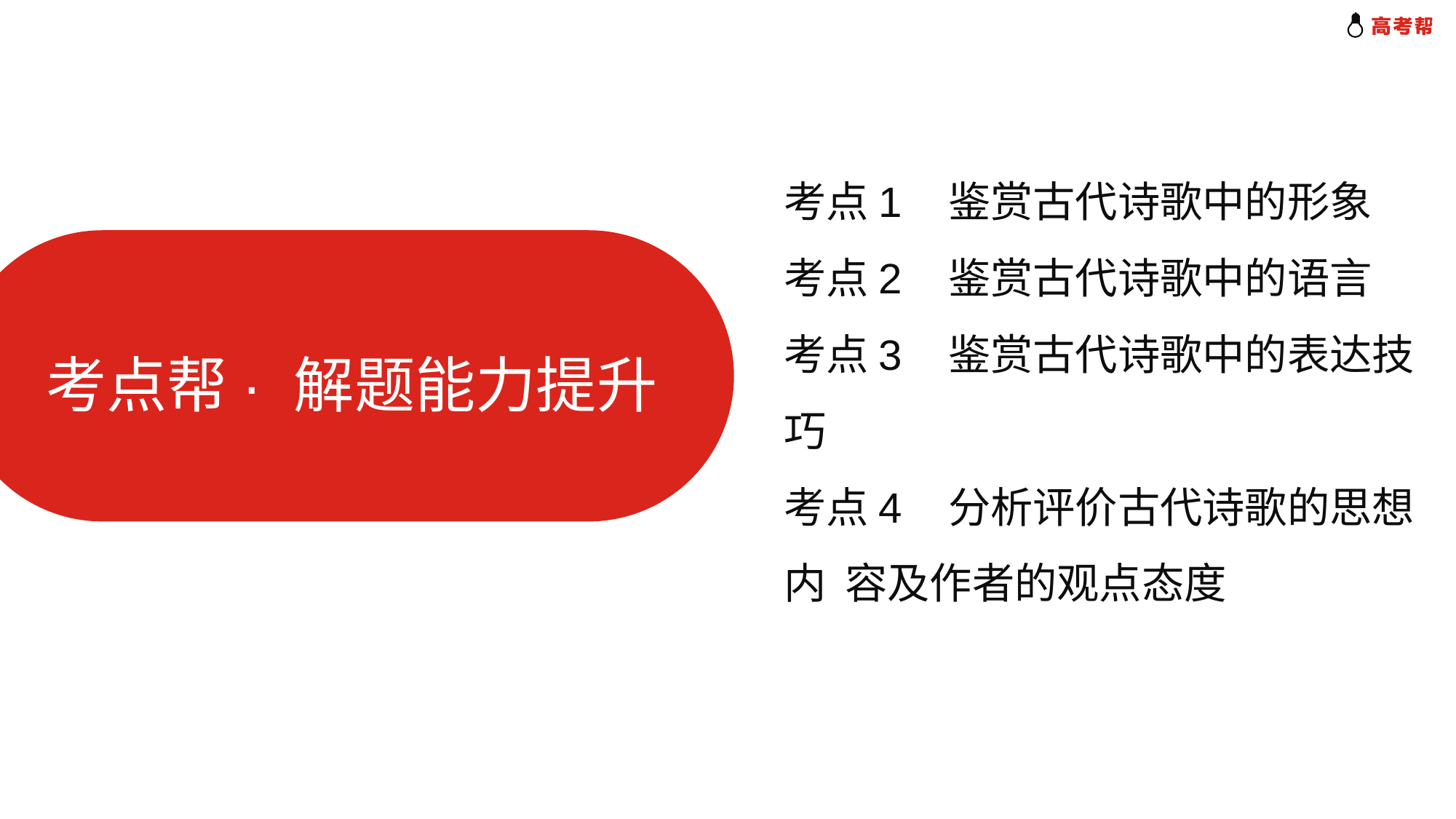

考点1   鉴赏古代诗歌中的形象
考点2   鉴赏古代诗歌中的语言
考点3   鉴赏古代诗歌中的表达技巧
考点4   分析评价古代诗歌的思想内  容及作者的观点态度

考点帮· 解题能力提升